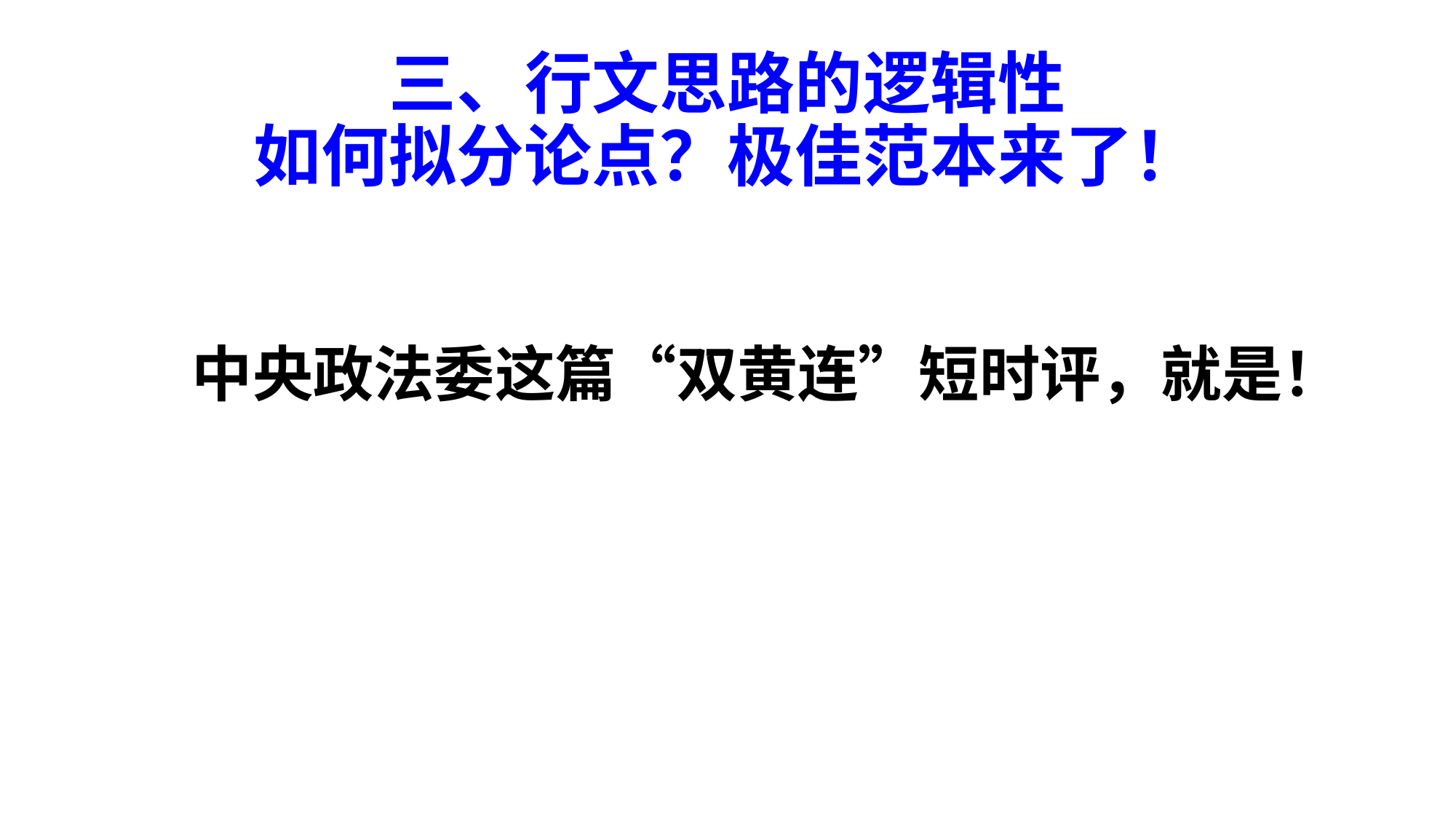

# 三、行文思路的逻辑性 如何拟分论点？极佳​范本来了！
中央政法委这篇“双黄连”短时评，就是！